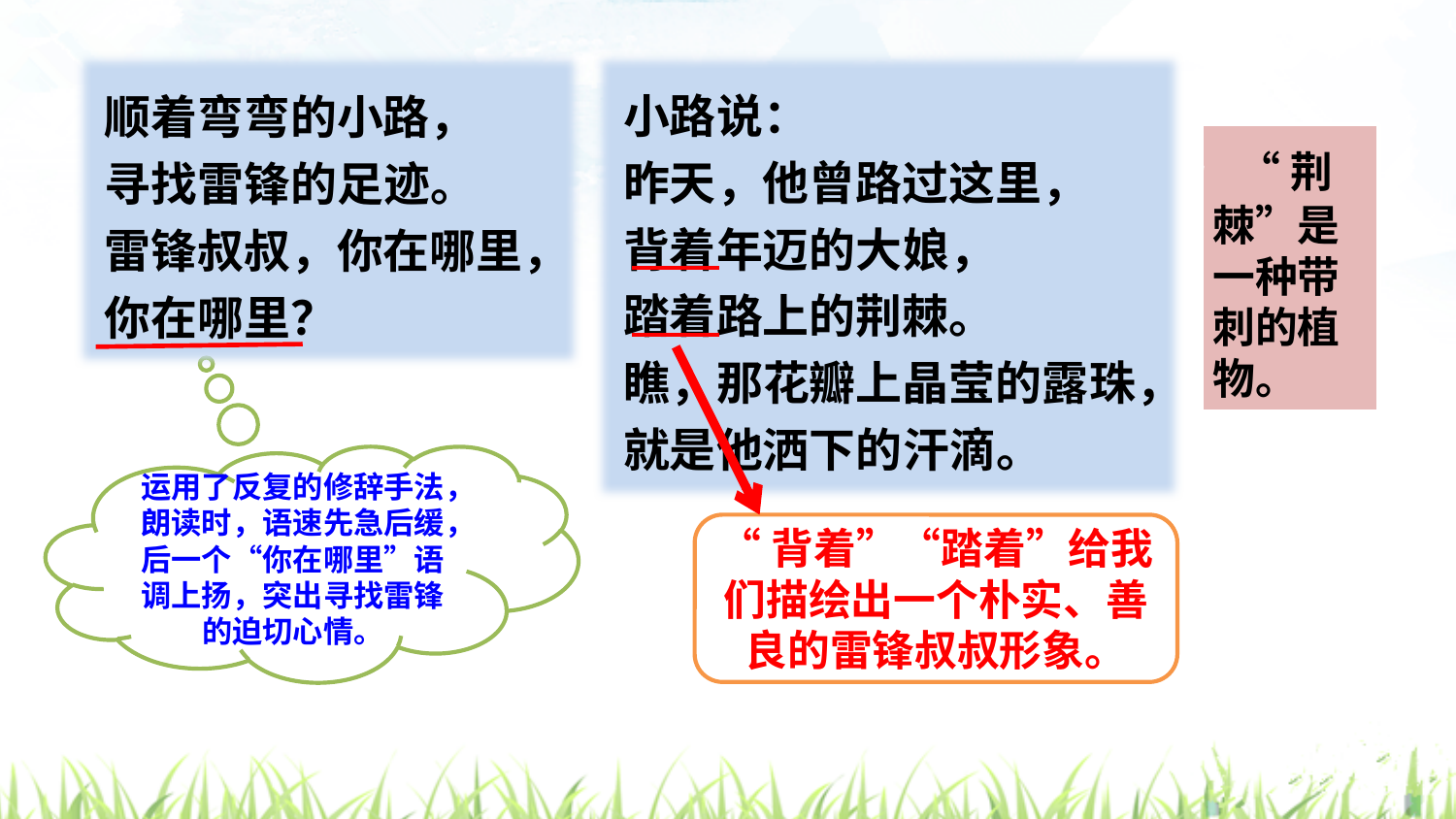

小路说：
昨天，他曾路过这里，
背着年迈的大娘，
踏着路上的荆棘。
瞧，那花瓣上晶莹的露珠，
就是他洒下的汗滴。
顺着弯弯的小路，
寻找雷锋的足迹。
雷锋叔叔，你在哪里，
你在哪里？

  “荆棘”是一种带刺的植物。
▲▲
运用了反复的修辞手法，朗读时，语速先急后缓，后一个“你在哪里”语调上扬，突出寻找雷锋的迫切心情。
“背着”“踏着”给我们描绘出一个朴实、善良的雷锋叔叔形象。